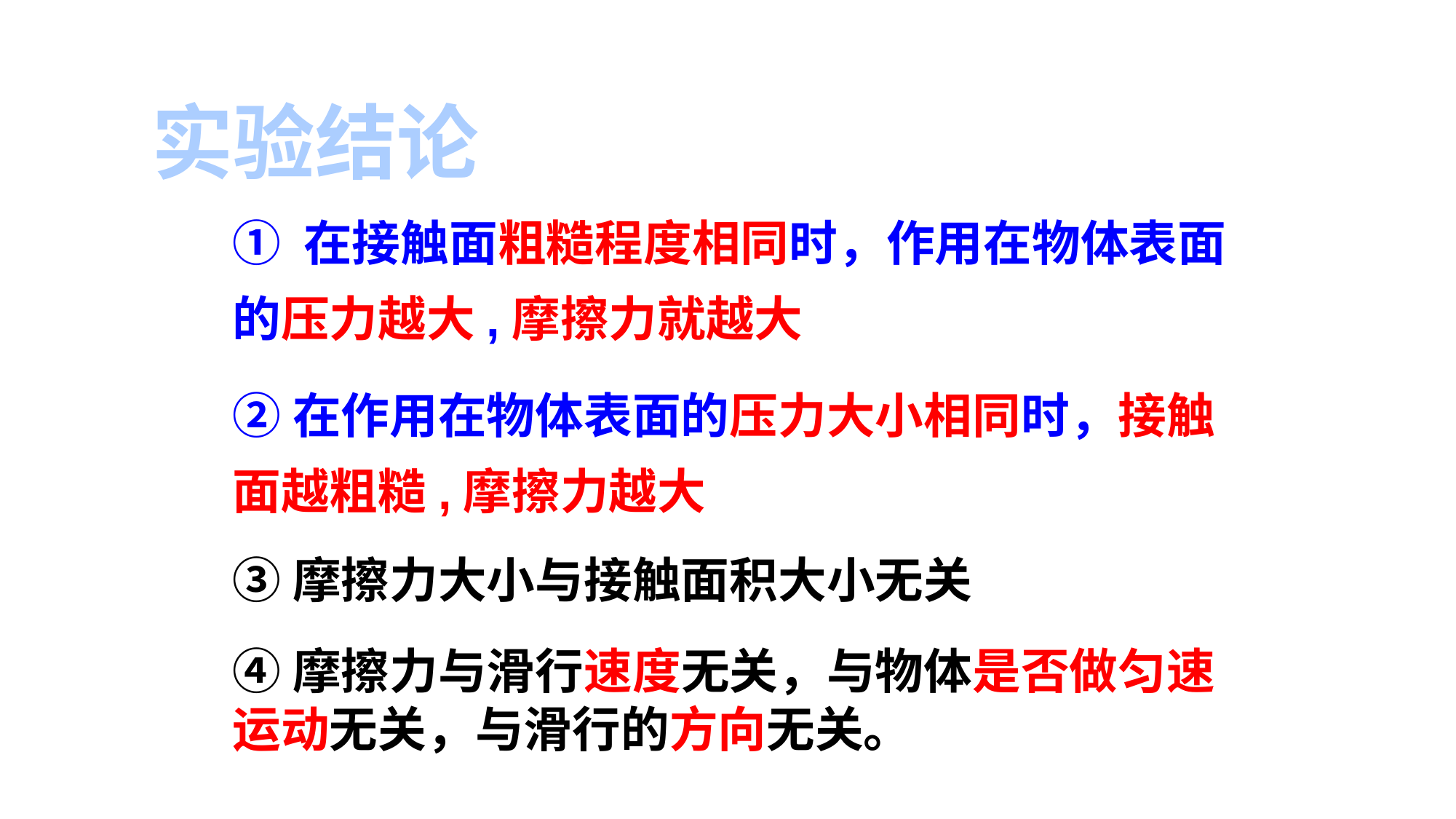

实验结论

① 在接触面粗糙程度相同时，作用在物体表面的压力越大,摩擦力就越大

②在作用在物体表面的压力大小相同时，接触面越粗糙,摩擦力越大
③摩擦力大小与接触面积大小无关
④摩擦力与滑行速度无关，与物体是否做匀速运动无关，与滑行的方向无关。